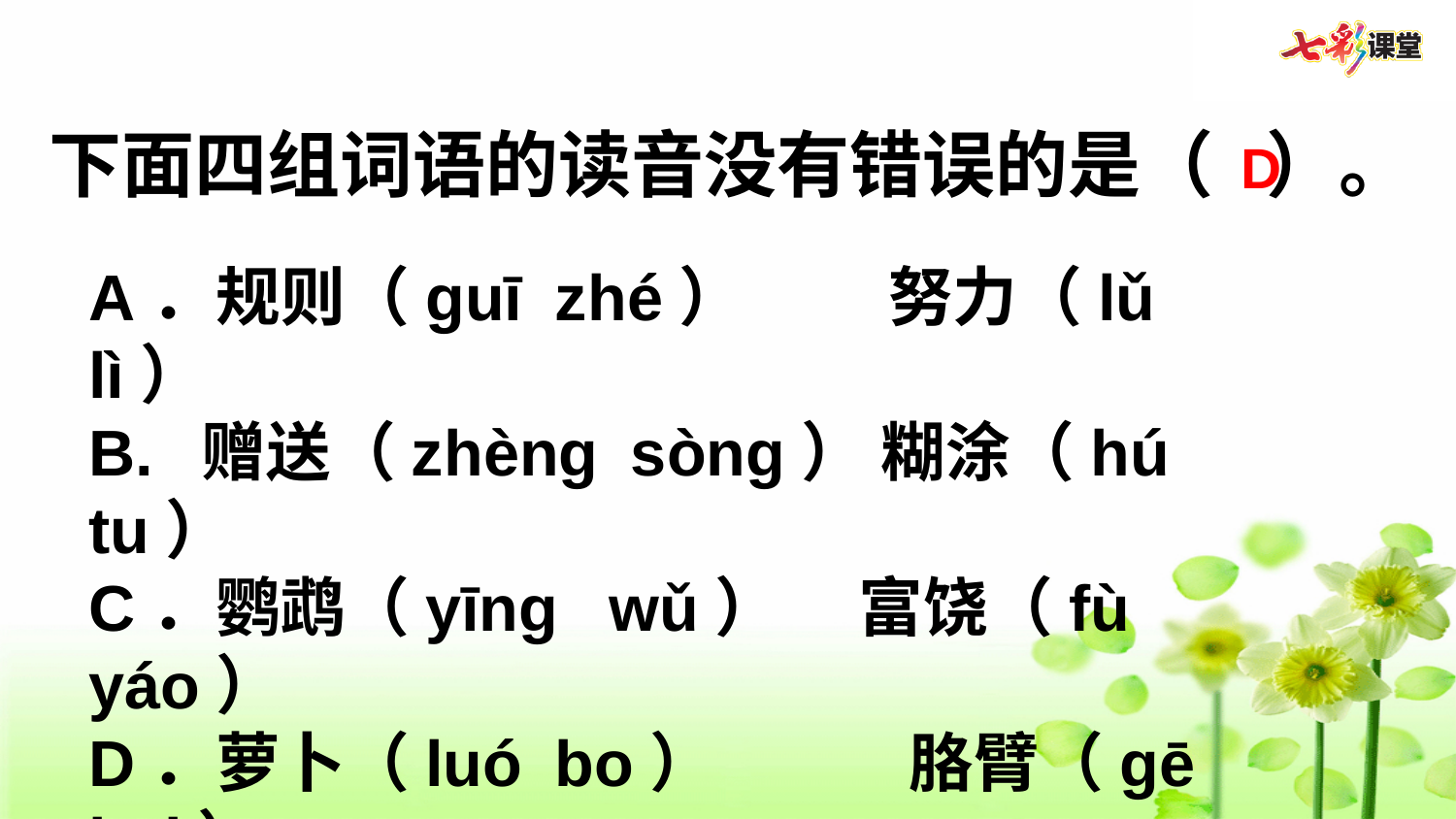

下面四组词语的读音没有错误的是（  ）。
D
A．规则（ɡuī zhé）     努力（lǔ  lì）
B. 赠送（zhènɡ sònɡ） 糊涂（hú tu）
C．鹦鹉（yīnɡ  wǔ）   富饶（fù yáo）
D．萝卜（luó bo）      胳臂（ɡē bei）